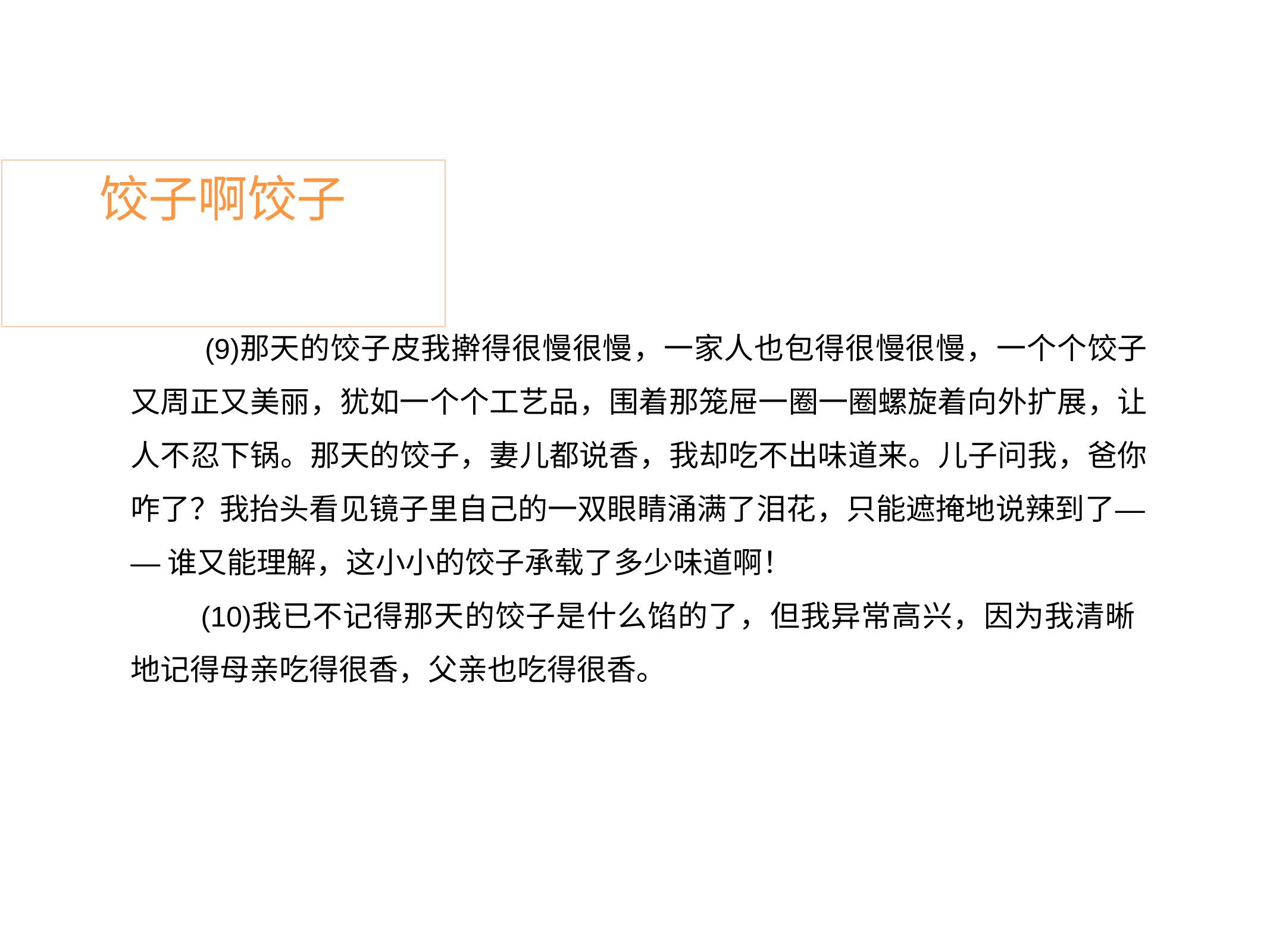

# 饺子啊饺子
那天的饺子皮我擀得很慢很慢，一家人也包得很慢很慢，一个个饺子 又周正又美丽，犹如一个个工艺品，围着那笼屉一圈一圈螺旋着向外扩展，让 人不忍下锅。那天的饺子，妻儿都说香，我却吃不出味道来。儿子问我，爸你 咋了？我抬头看见镜子里自己的一双眼睛涌满了泪花，只能遮掩地说辣到了—
—谁又能理解，这小小的饺子承载了多少味道啊！
我已不记得那天的饺子是什么馅的了，但我异常高兴，因为我清晰 地记得母亲吃得很香，父亲也吃得很香。